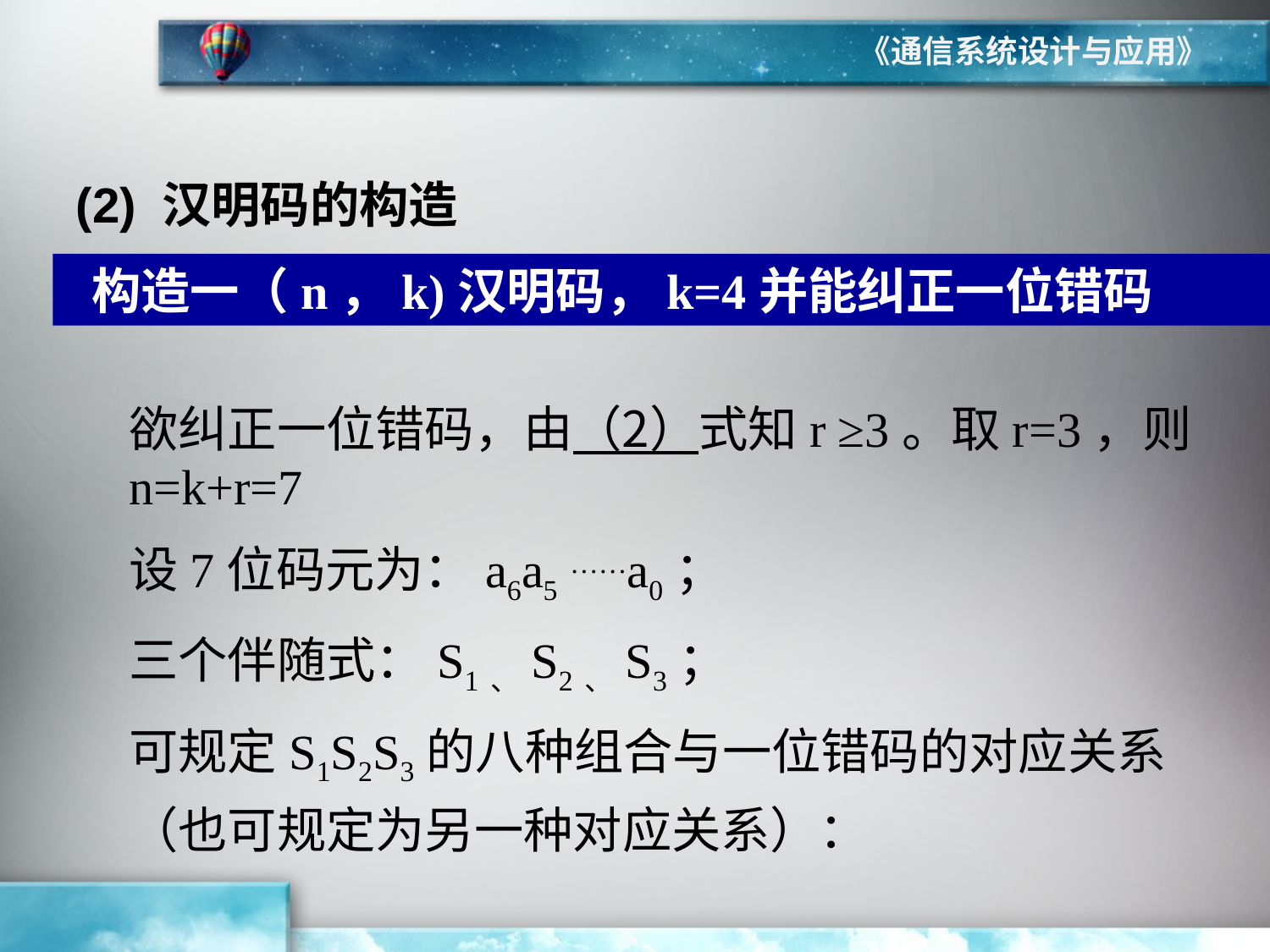

《通信系统设计与应用》
(2) 汉明码的构造
构造一（n，k)汉明码，k=4并能纠正一位错码
欲纠正一位错码，由（2）式知r ≥3。取r=3，则n=k+r=7
设7位码元为：a6a5 ……a0；
三个伴随式：S1、S2、S3；
可规定S1S2S3的八种组合与一位错码的对应关系（也可规定为另一种对应关系）：